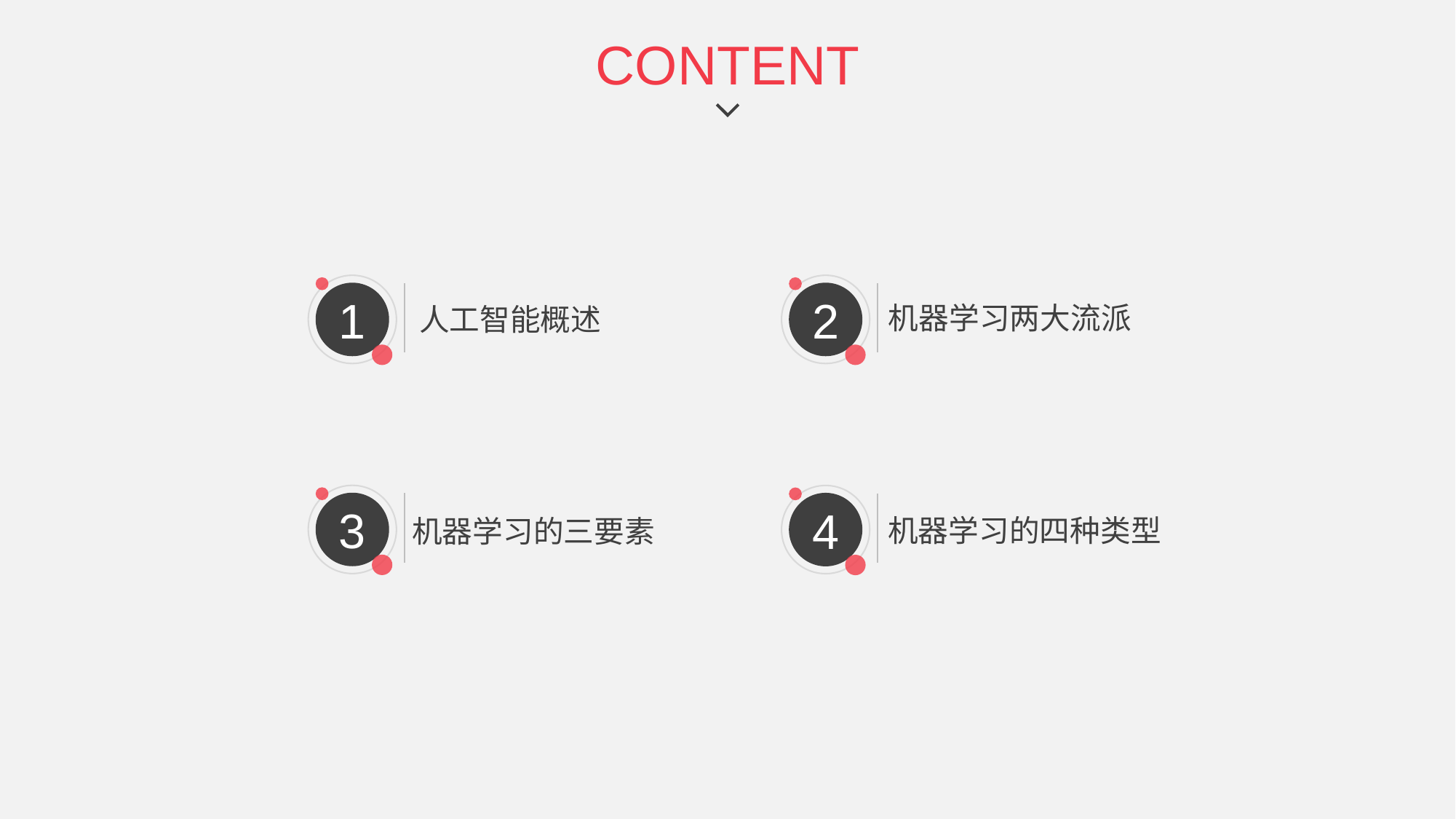

CONTENT

1

人工智能概述

2

机器学习两大流派

3

机器学习的三要素

4

机器学习的四种类型